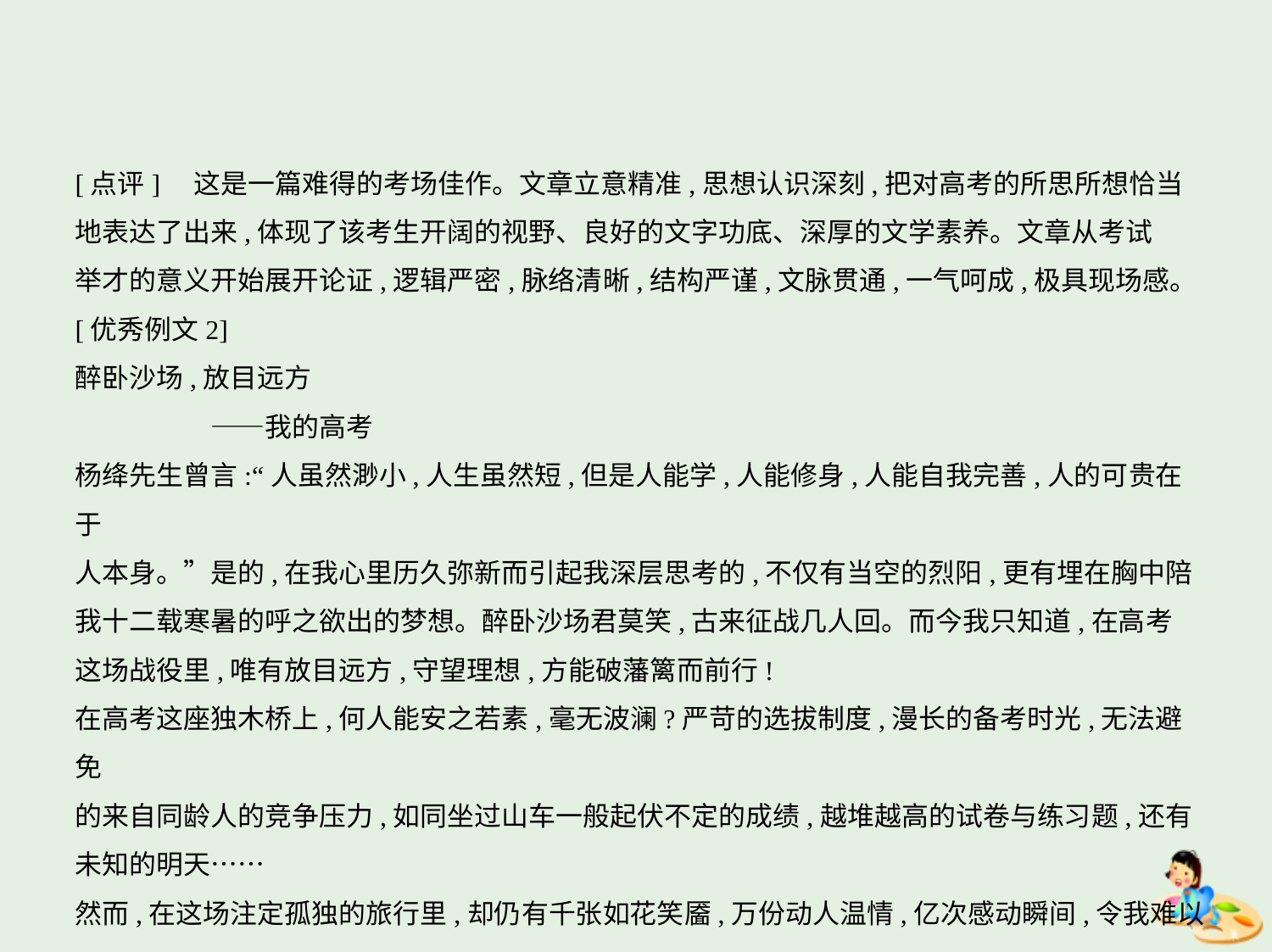

[点评]　这是一篇难得的考场佳作。文章立意精准,思想认识深刻,把对高考的所思所想恰当
地表达了出来,体现了该考生开阔的视野、良好的文字功底、深厚的文学素养。文章从考试
举才的意义开始展开论证,逻辑严密,脉络清晰,结构严谨,文脉贯通,一气呵成,极具现场感。
[优秀例文2]
醉卧沙场,放目远方
　　　　　——我的高考
杨绛先生曾言:“人虽然渺小,人生虽然短,但是人能学,人能修身,人能自我完善,人的可贵在于
人本身。”是的,在我心里历久弥新而引起我深层思考的,不仅有当空的烈阳,更有埋在胸中陪
我十二载寒暑的呼之欲出的梦想。醉卧沙场君莫笑,古来征战几人回。而今我只知道,在高考
这场战役里,唯有放目远方,守望理想,方能破藩篱而前行!
在高考这座独木桥上,何人能安之若素,毫无波澜?严苛的选拔制度,漫长的备考时光,无法避免
的来自同龄人的竞争压力,如同坐过山车一般起伏不定的成绩,越堆越高的试卷与练习题,还有
未知的明天……
然而,在这场注定孤独的旅行里,却仍有千张如花笑靥,万份动人温情,亿次感动瞬间,令我难以